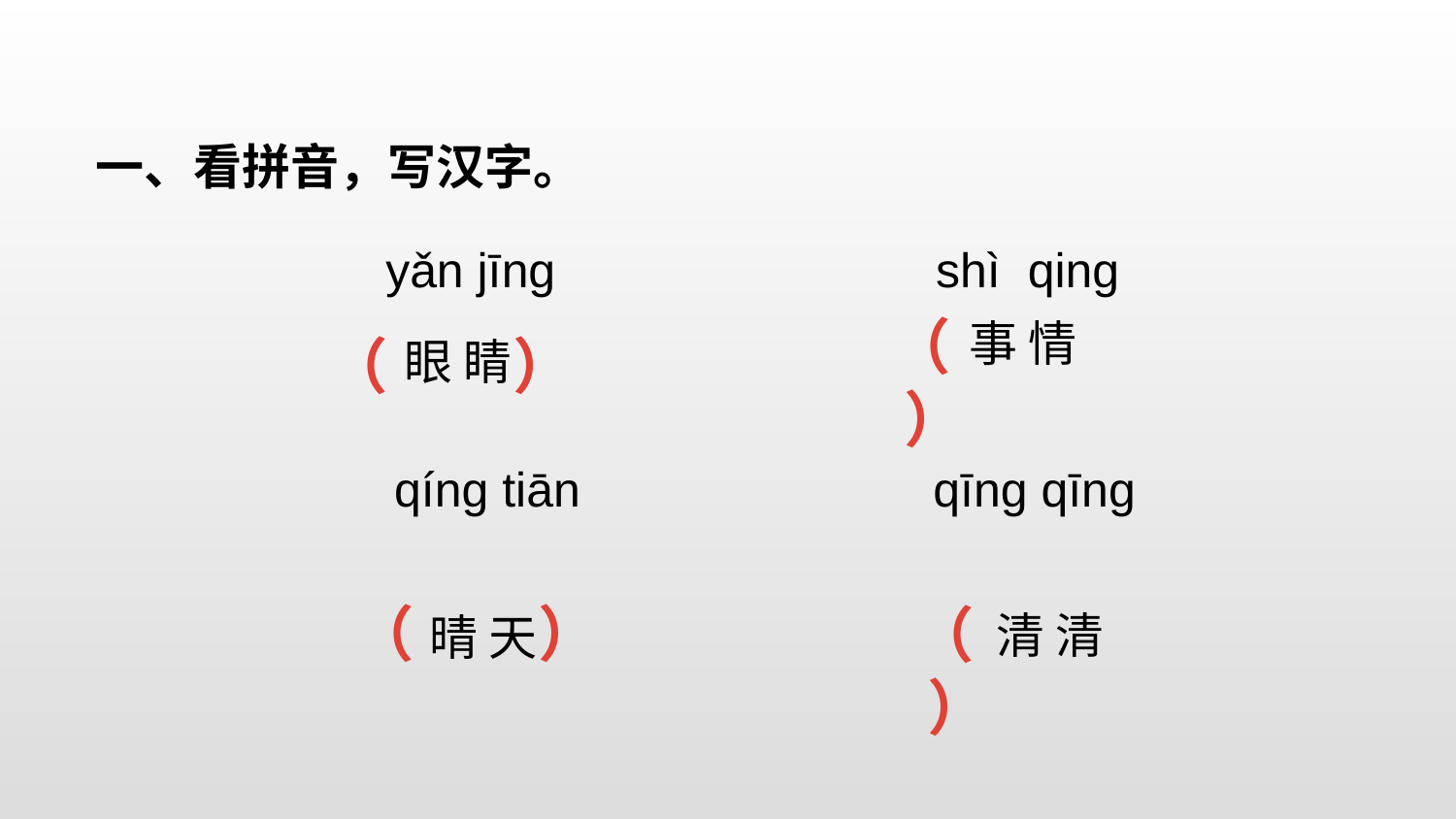

一、看拼音，写汉字。
 yǎn jīng
shì  qing
（         ）
事 情
（         ）
眼 睛
qíng tiān
qīng qīng
（         ）
（         ）
清 清
晴 天